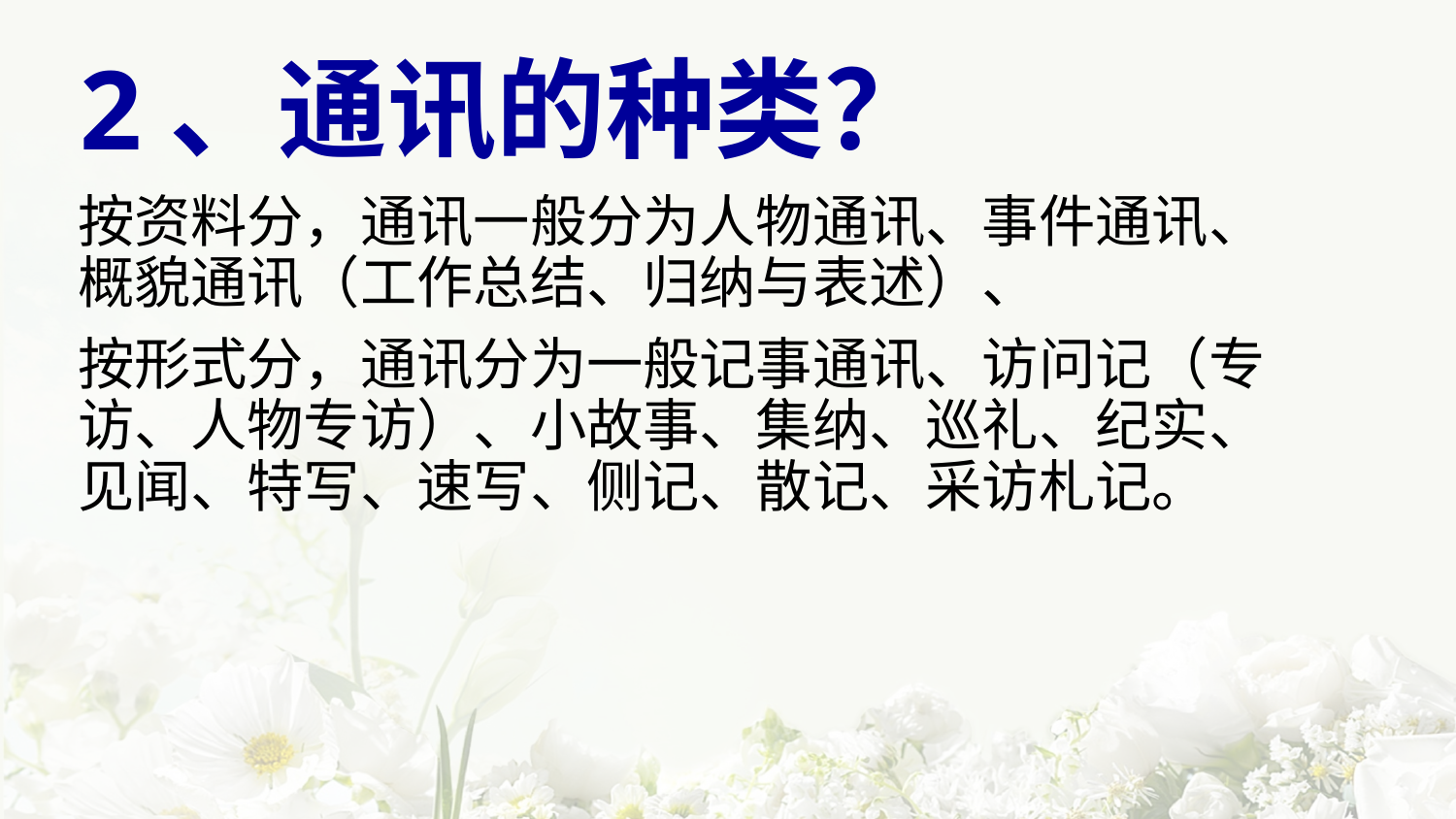

2、通讯的种类？
按资料分，通讯一般分为人物通讯、事件通讯、概貌通讯（工作总结、归纳与表述）、
按形式分，通讯分为一般记事通讯、访问记（专访、人物专访）、小故事、集纳、巡礼、纪实、见闻、特写、速写、侧记、散记、采访札记。